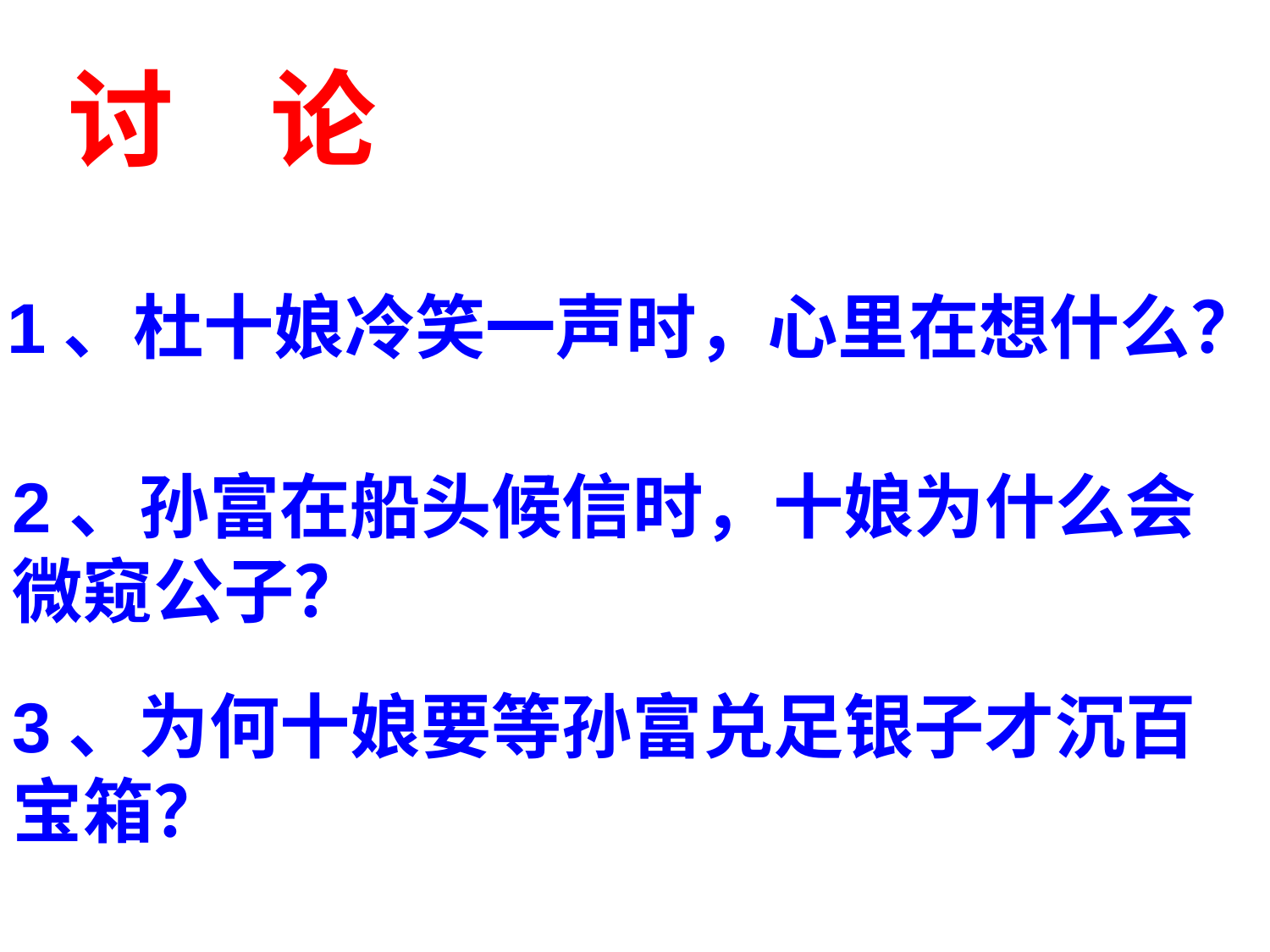

讨    论
1、杜十娘冷笑一声时，心里在想什么？
2、孙富在船头候信时，十娘为什么会微窥公子？
3、为何十娘要等孙富兑足银子才沉百宝箱？